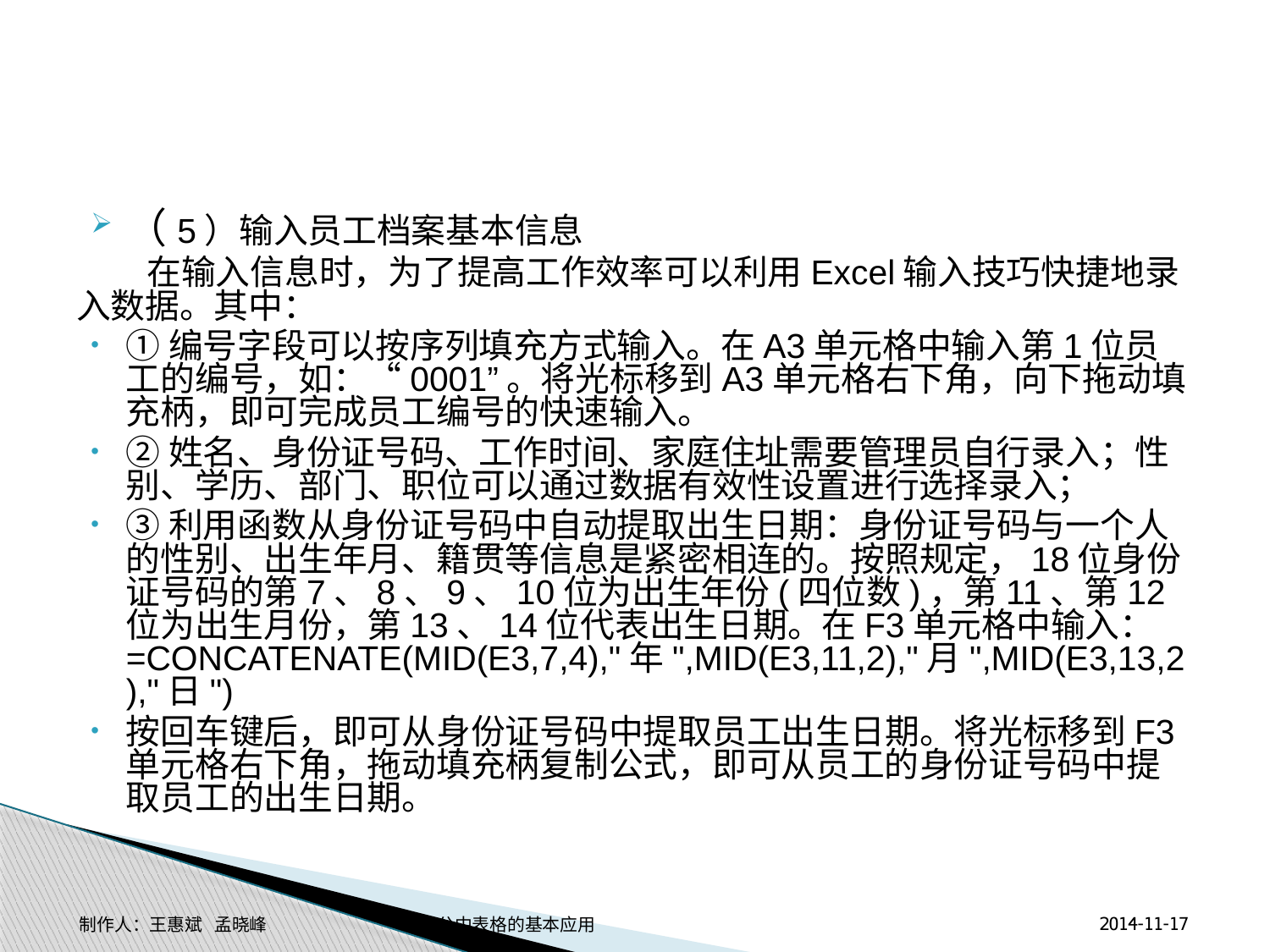

#
（5）输入员工档案基本信息
        在输入信息时，为了提高工作效率可以利用Excel输入技巧快捷地录入数据。其中：
①编号字段可以按序列填充方式输入。在A3单元格中输入第1位员工的编号，如：“0001”。将光标移到A3单元格右下角，向下拖动填充柄，即可完成员工编号的快速输入。
②姓名、身份证号码、工作时间、家庭住址需要管理员自行录入；性别、学历、部门、职位可以通过数据有效性设置进行选择录入；
③利用函数从身份证号码中自动提取出生日期：身份证号码与一个人的性别、出生年月、籍贯等信息是紧密相连的。按照规定，18位身份证号码的第7、8、9、10位为出生年份(四位数)，第11、第12位为出生月份，第13、14位代表出生日期。在F3单元格中输入：=CONCATENATE(MID(E3,7,4),"年",MID(E3,11,2),"月",MID(E3,13,2),"日")
按回车键后，即可从身份证号码中提取员工出生日期。将光标移到F3单元格右下角，拖动填充柄复制公式，即可从员工的身份证号码中提取员工的出生日期。
2014-11-17
制作人：王惠斌   孟晓峰                                      办公中表格的基本应用